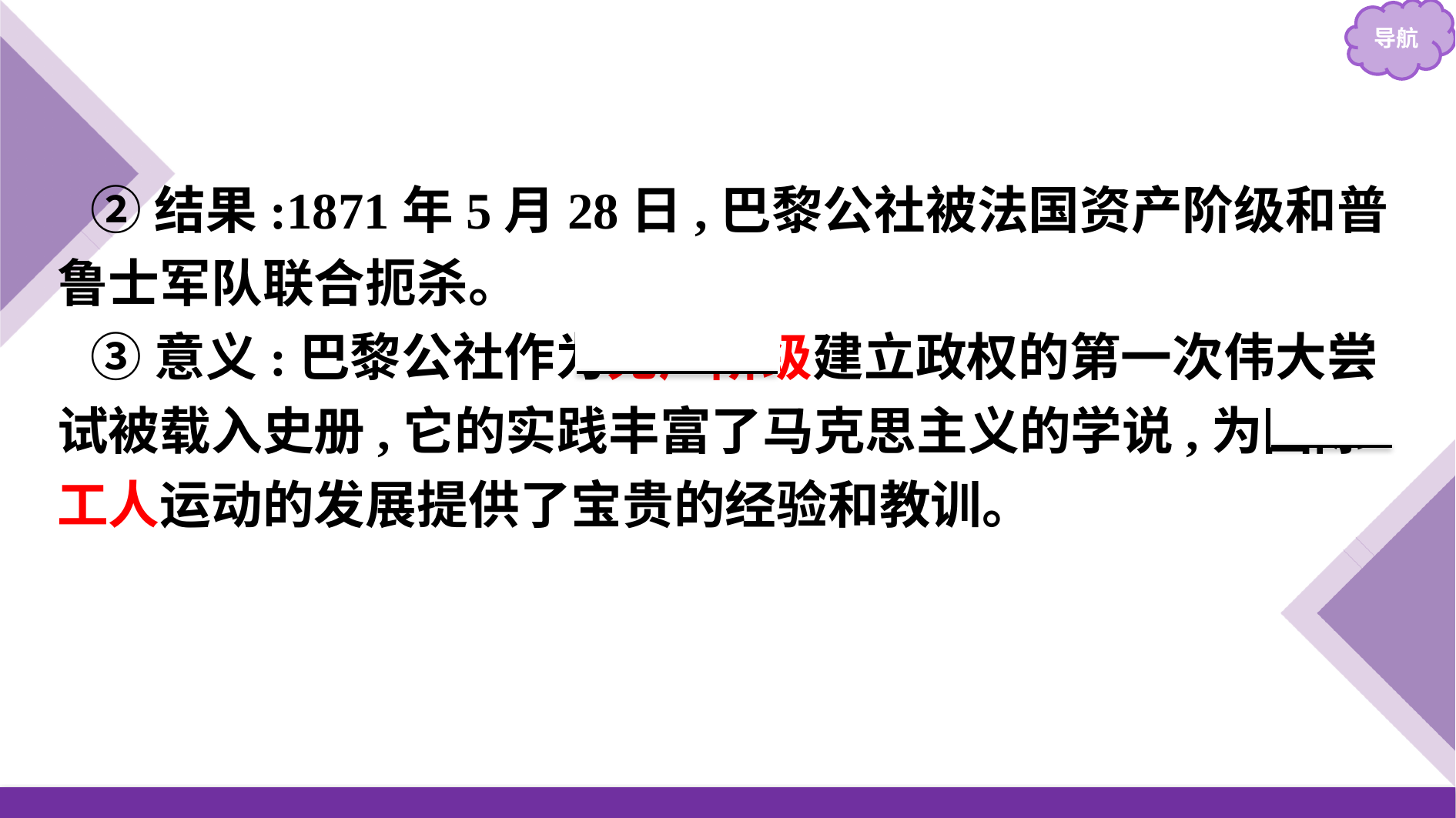

②结果:1871年5月28日,巴黎公社被法国资产阶级和普鲁士军队联合扼杀。
③意义:巴黎公社作为无产阶级建立政权的第一次伟大尝试被载入史册,它的实践丰富了马克思主义的学说,为国际工人运动的发展提供了宝贵的经验和教训。